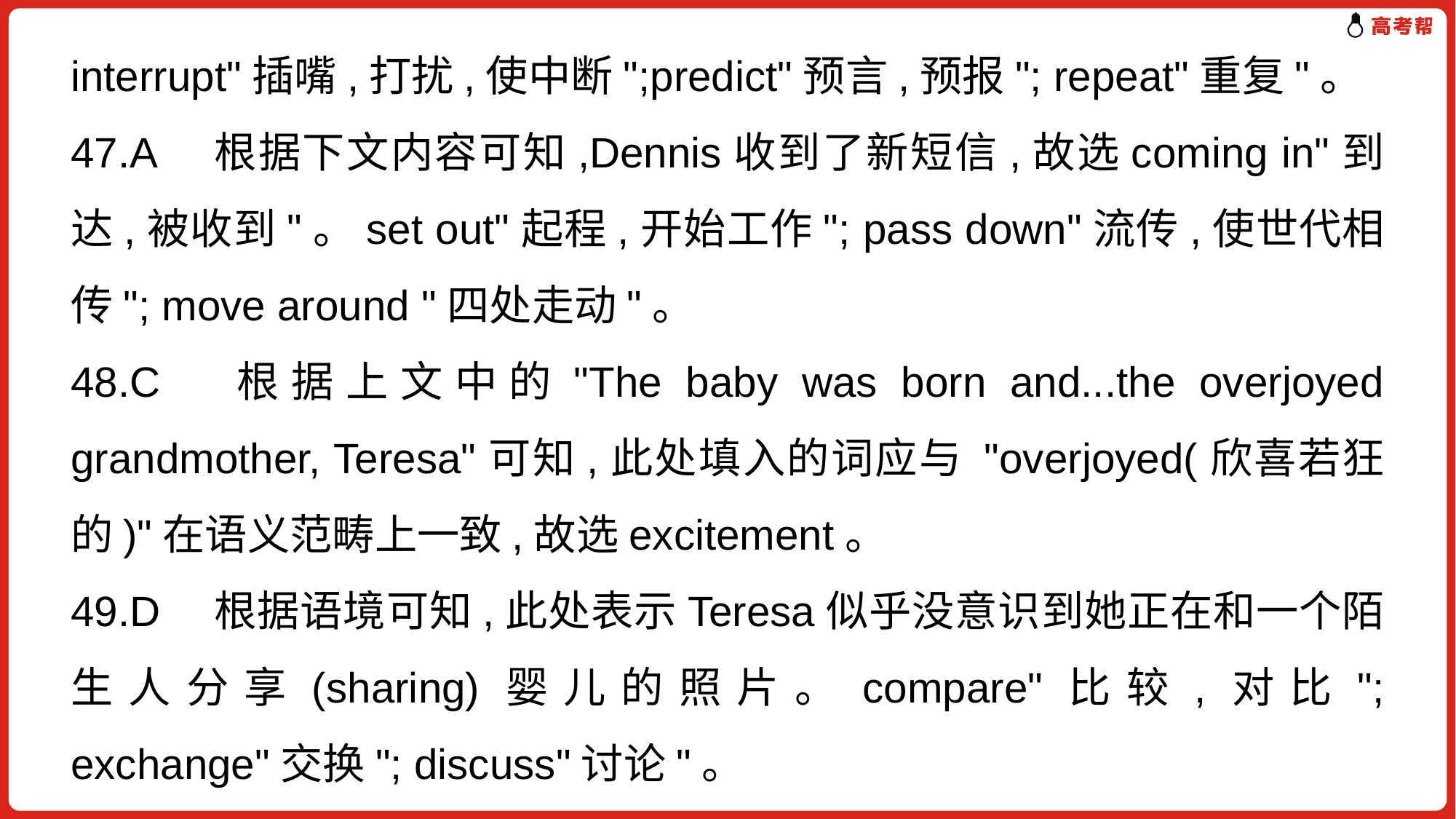

interrupt"插嘴,打扰,使中断";predict"预言,预报"; repeat"重复"。
47.A　根据下文内容可知,Dennis收到了新短信,故选coming in"到达,被收到"。set out"起程,开始工作"; pass down"流传,使世代相传"; move around "四处走动"。
48.C　根据上文中的"The baby was born and...the overjoyed grandmother, Teresa"可知,此处填入的词应与 "overjoyed(欣喜若狂的)"在语义范畴上一致,故选excitement。
49.D　根据语境可知,此处表示Teresa似乎没意识到她正在和一个陌生人分享(sharing)婴儿的照片。compare"比较,对比"; exchange"交换"; discuss"讨论"。